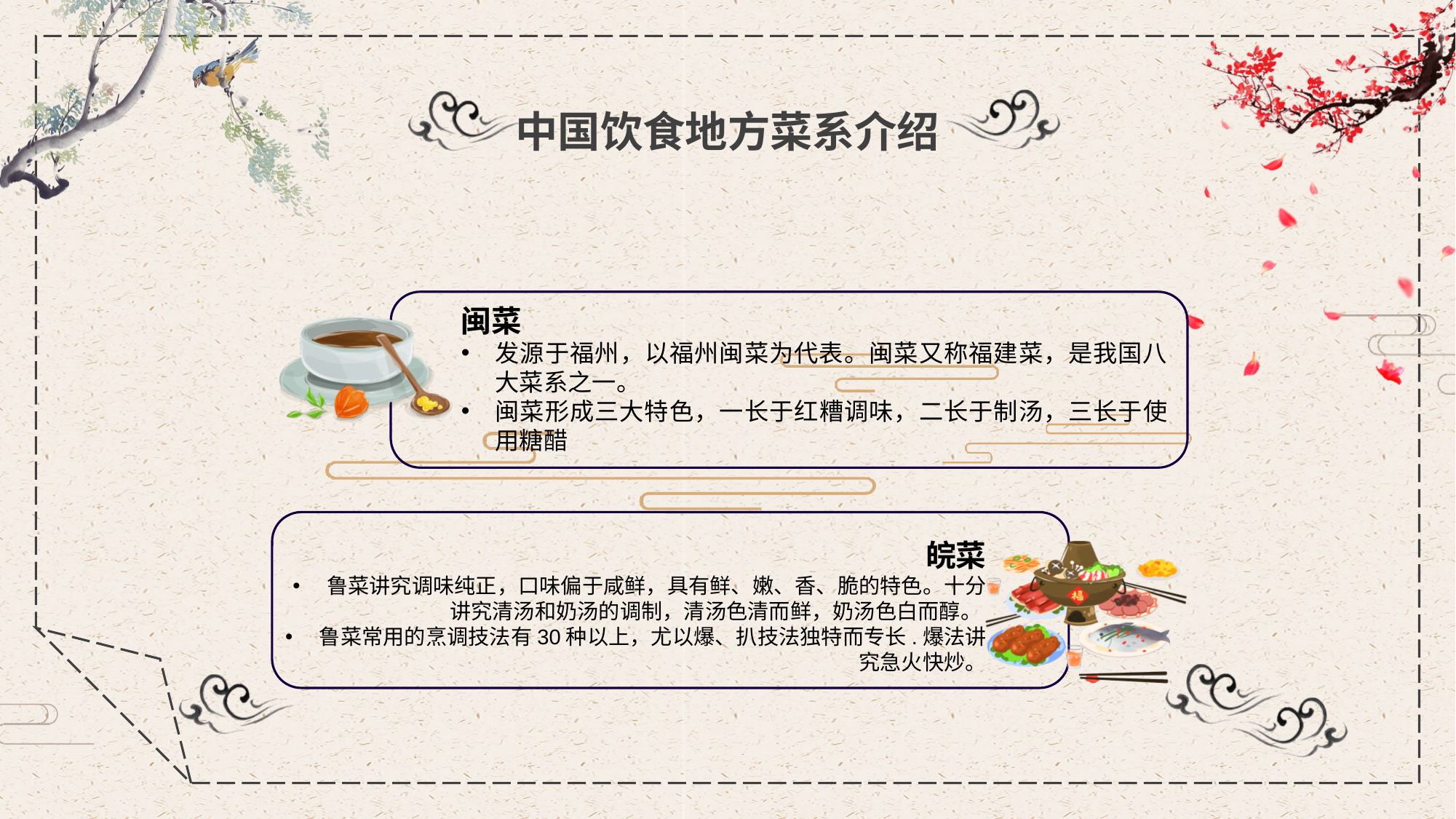

中国饮食地方菜系介绍

闽菜
发源于福州，以福州闽菜为代表。闽菜又称福建菜，是我国八大菜系之一。
闽菜形成三大特色，一长于红糟调味，二长于制汤，三长于使用糖醋

皖菜
鲁菜讲究调味纯正，口味偏于咸鲜，具有鲜、嫩、香、脆的特色。十分讲究清汤和奶汤的调制，清汤色清而鲜，奶汤色白而醇。
鲁菜常用的烹调技法有30种以上，尤以爆、扒技法独特而专长.爆法讲究急火快炒。